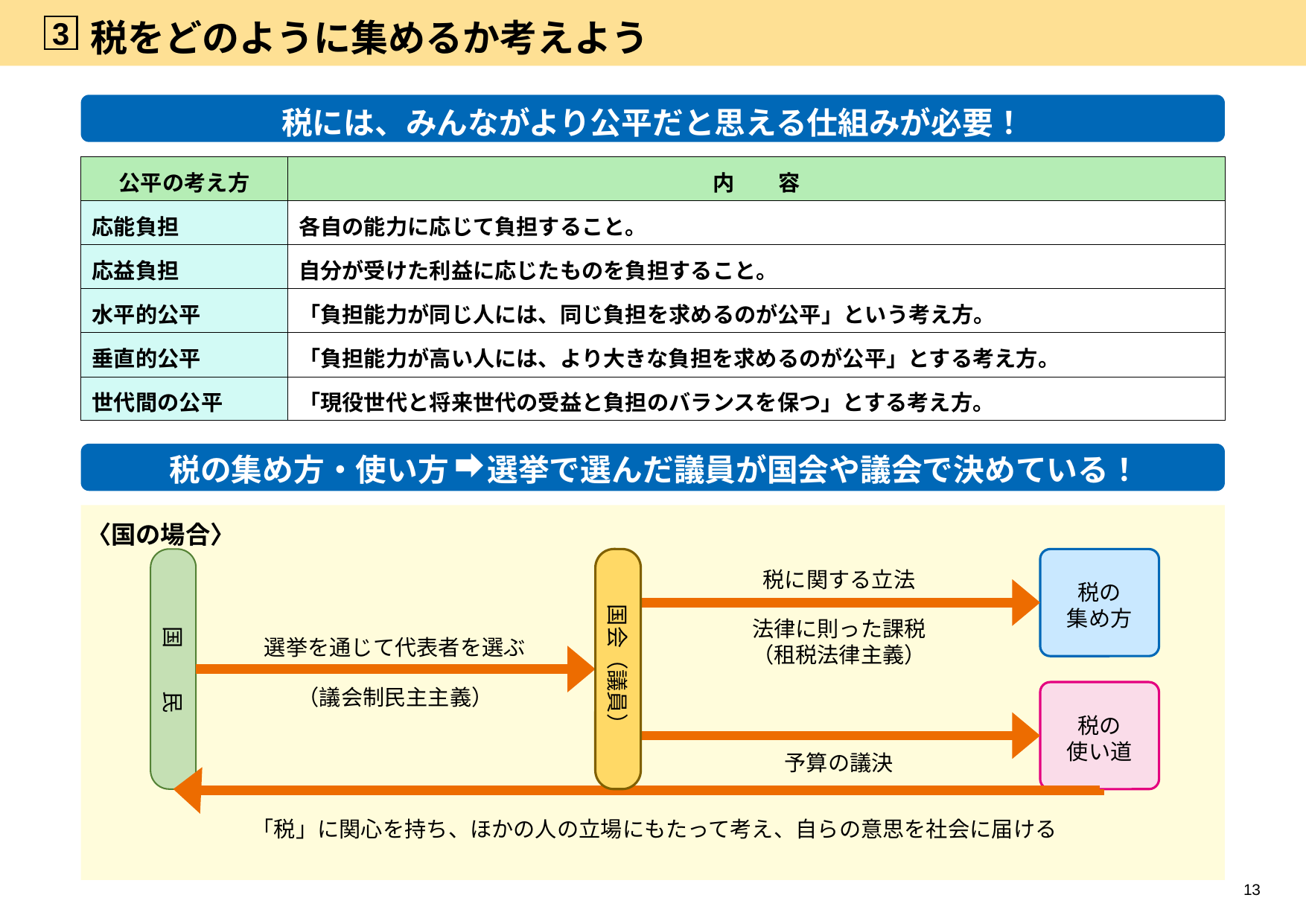

3
# 税をどのように集めるか考えよう

税には、みんながより公平だと思える仕組みが必要！
| 公平の考え方 | 内　　容 |
| --- | --- |
| 応能負担 | 各自の能力に応じて負担すること。 |
| 応益負担 | 自分が受けた利益に応じたものを負担すること。 |
| 水平的公平 | 「負担能力が同じ人には、同じ負担を求めるのが公平」という考え方。 |
| 垂直的公平 | 「負担能力が高い人には、より大きな負担を求めるのが公平」とする考え方。 |
| 世代間の公平 | 「現役世代と将来世代の受益と負担のバランスを保つ」とする考え方。 |

税の集め方・使い方 　選挙で選んだ議員が国会や議会で決めている！

税に関する立法
税の
集め方
国　　民
国会（議員）
法律に則った課税
（租税法律主義）
選挙を通じて代表者を選ぶ

（議会制民主主義）
税の
使い道
予算の議決
「税」に関心を持ち、ほかの人の立場にもたって考え、自らの意思を社会に届ける
〈国の場合〉
13